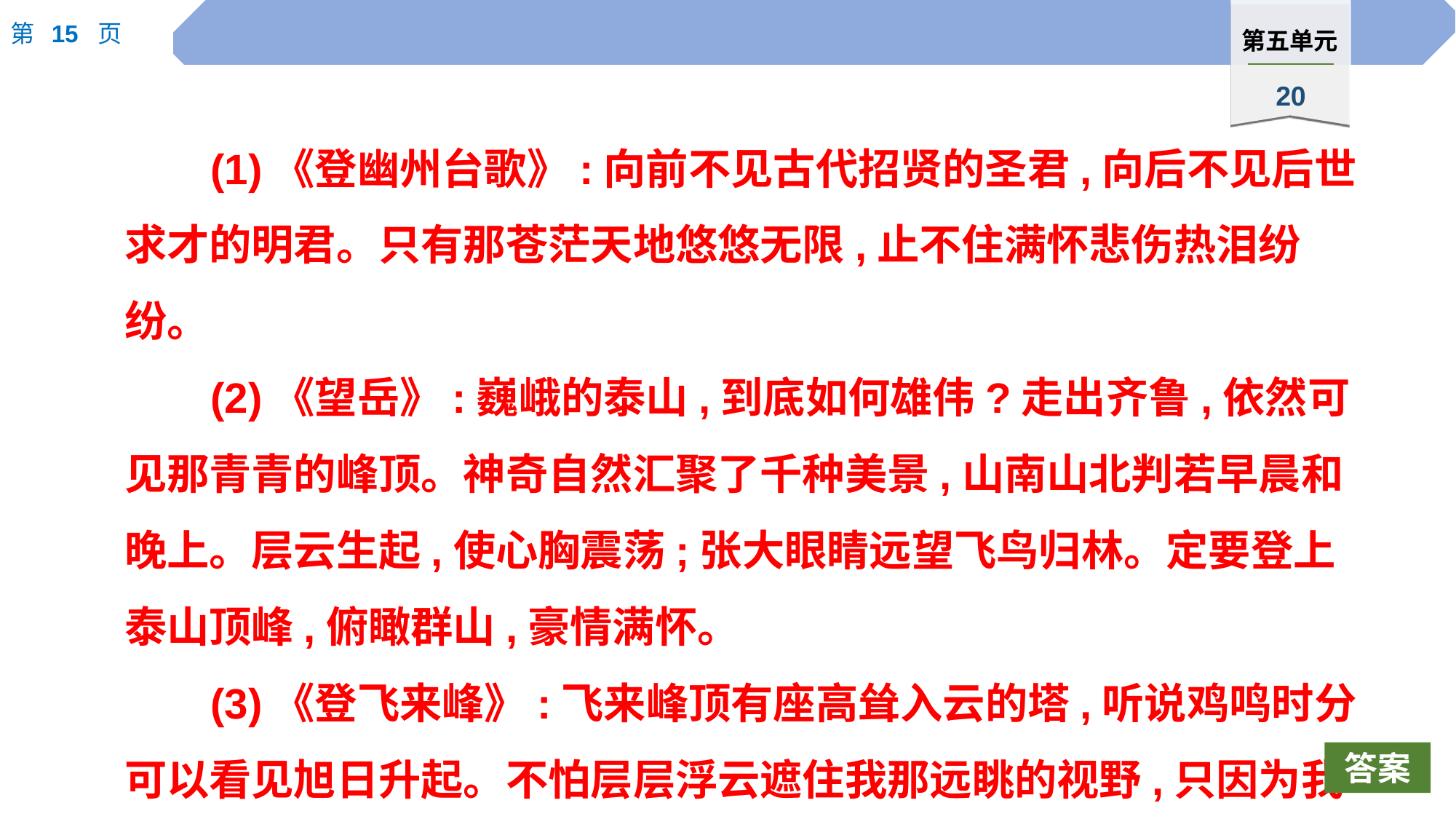

(1)《登幽州台歌》:向前不见古代招贤的圣君,向后不见后世求才的明君。只有那苍茫天地悠悠无限,止不住满怀悲伤热泪纷纷。
(2)《望岳》:巍峨的泰山,到底如何雄伟?走出齐鲁,依然可见那青青的峰顶。神奇自然汇聚了千种美景,山南山北判若早晨和晚上。层云生起,使心胸震荡;张大眼睛远望飞鸟归林。定要登上泰山顶峰,俯瞰群山,豪情满怀。
(3)《登飞来峰》:飞来峰顶有座高耸入云的塔,听说鸡鸣时分可以看见旭日升起。不怕层层浮云遮住我那远眺的视野,只因为我站在飞来峰顶,登高望远心胸宽广。
答案